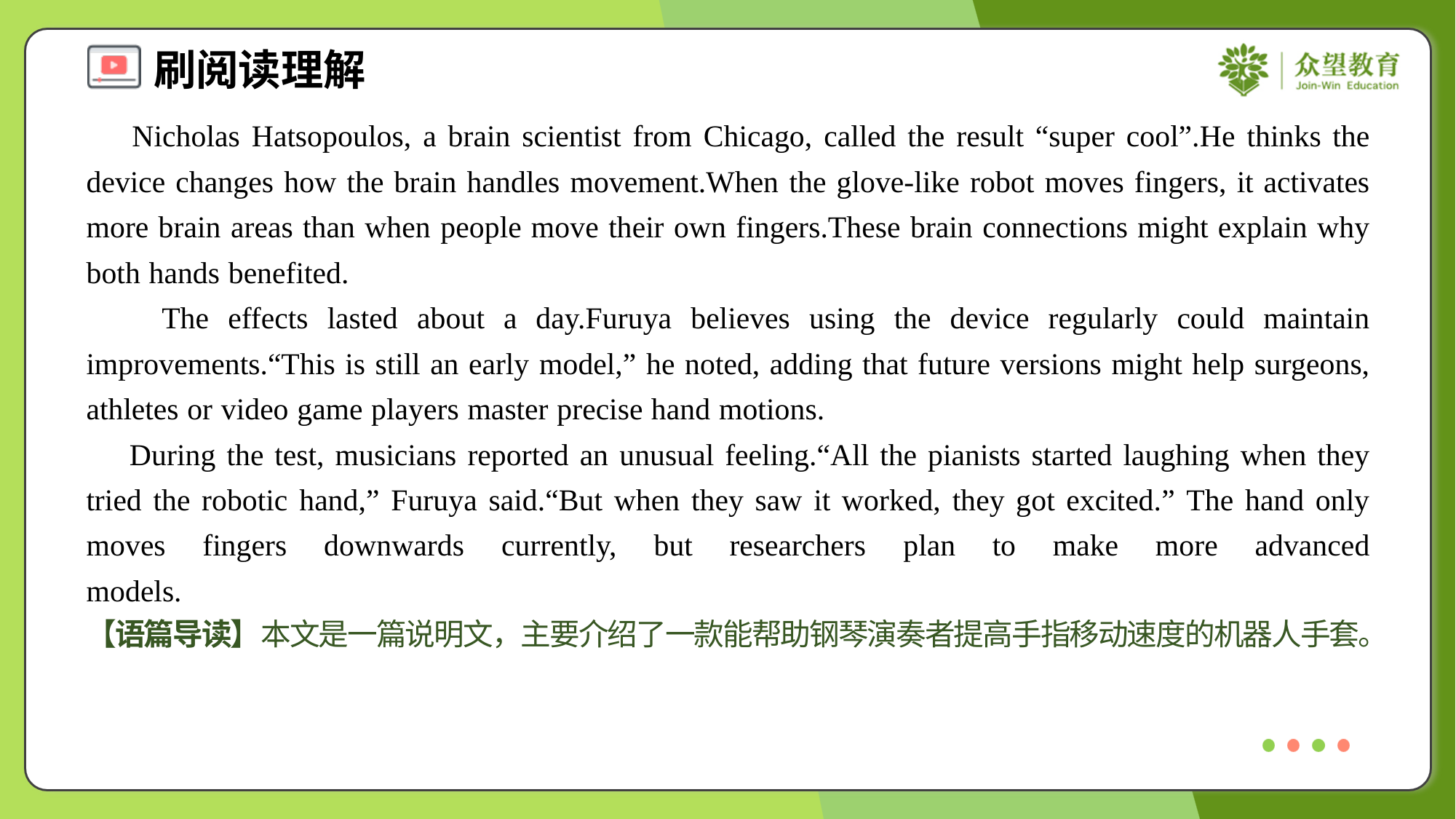

Nicholas Hatsopoulos, a brain scientist from Chicago, called the result “super cool”.He thinks the device changes how the brain handles movement.When the glove-like robot moves fingers, it activates more brain areas than when people move their own fingers.These brain connections might explain why both hands benefited.
    The effects lasted about a day.Furuya believes using the device regularly could maintain improvements.“This is still an early model,” he noted, adding that future versions might help surgeons, athletes or video game players master precise hand motions.
    During the test, musicians reported an unusual feeling.“All the pianists started laughing when they tried the robotic hand,” Furuya said.“But when they saw it worked, they got excited.” The hand only moves fingers downwards currently, but researchers plan to make more advanced models.#1.6
【语篇导读】本文是一篇说明文，主要介绍了一款能帮助钢琴演奏者提高手指移动速度的机器人手套。